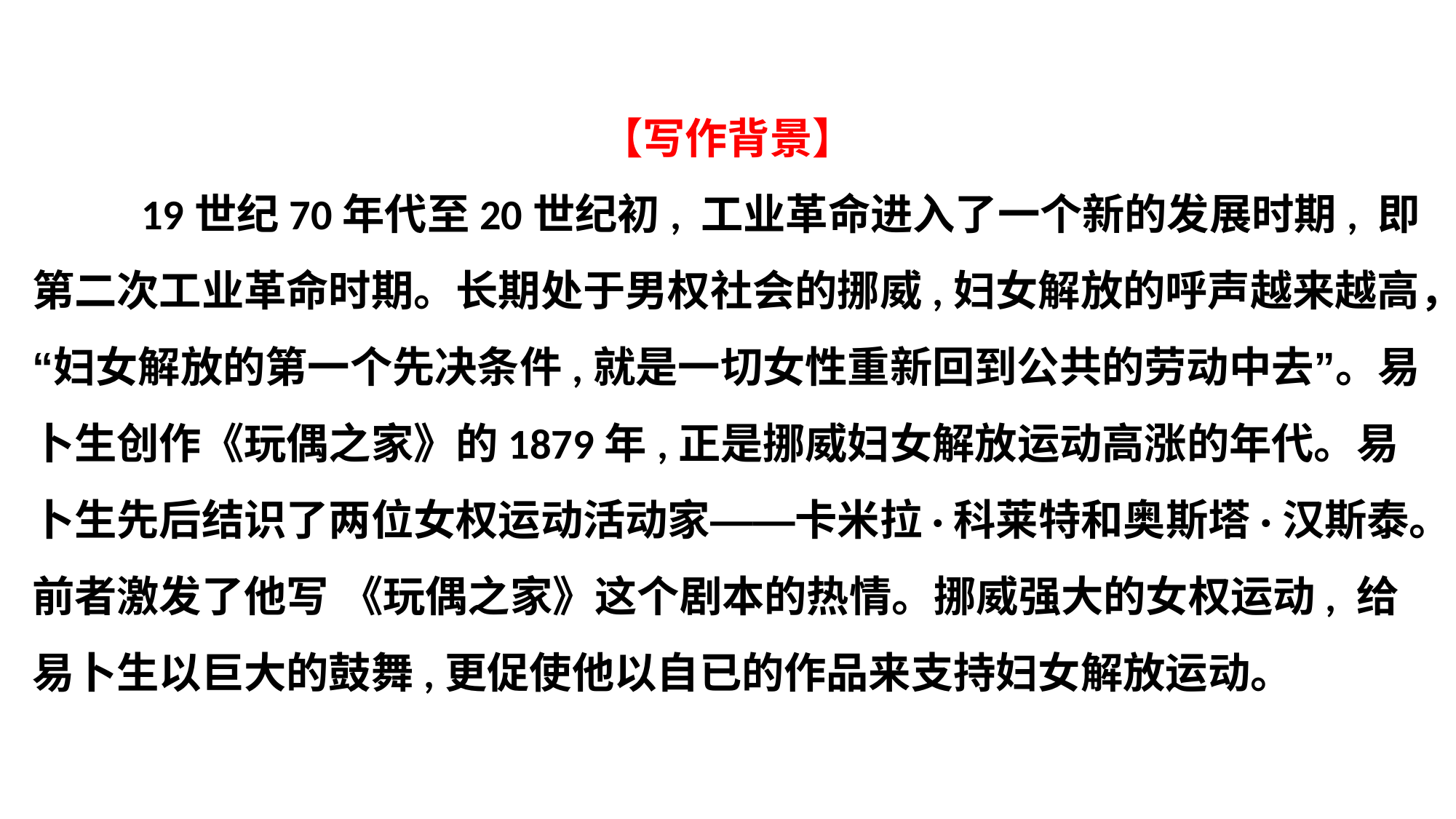

【写作背景】
	19世纪70年代至20世纪初, 工业革命进入了一个新的发展时期, 即第二次工业革命时期。长期处于男权社会的挪威,妇女解放的呼声越来越高，“妇女解放的第一个先决条件,就是一切女性重新回到公共的劳动中去”。易卜生创作《玩偶之家》的1879年,正是挪威妇女解放运动高涨的年代。易卜生先后结识了两位女权运动活动家——卡米拉·科莱特和奥斯塔·汉斯泰。前者激发了他写 《玩偶之家》这个剧本的热情。挪威强大的女权运动, 给易卜生以巨大的鼓舞,更促使他以自已的作品来支持妇女解放运动。